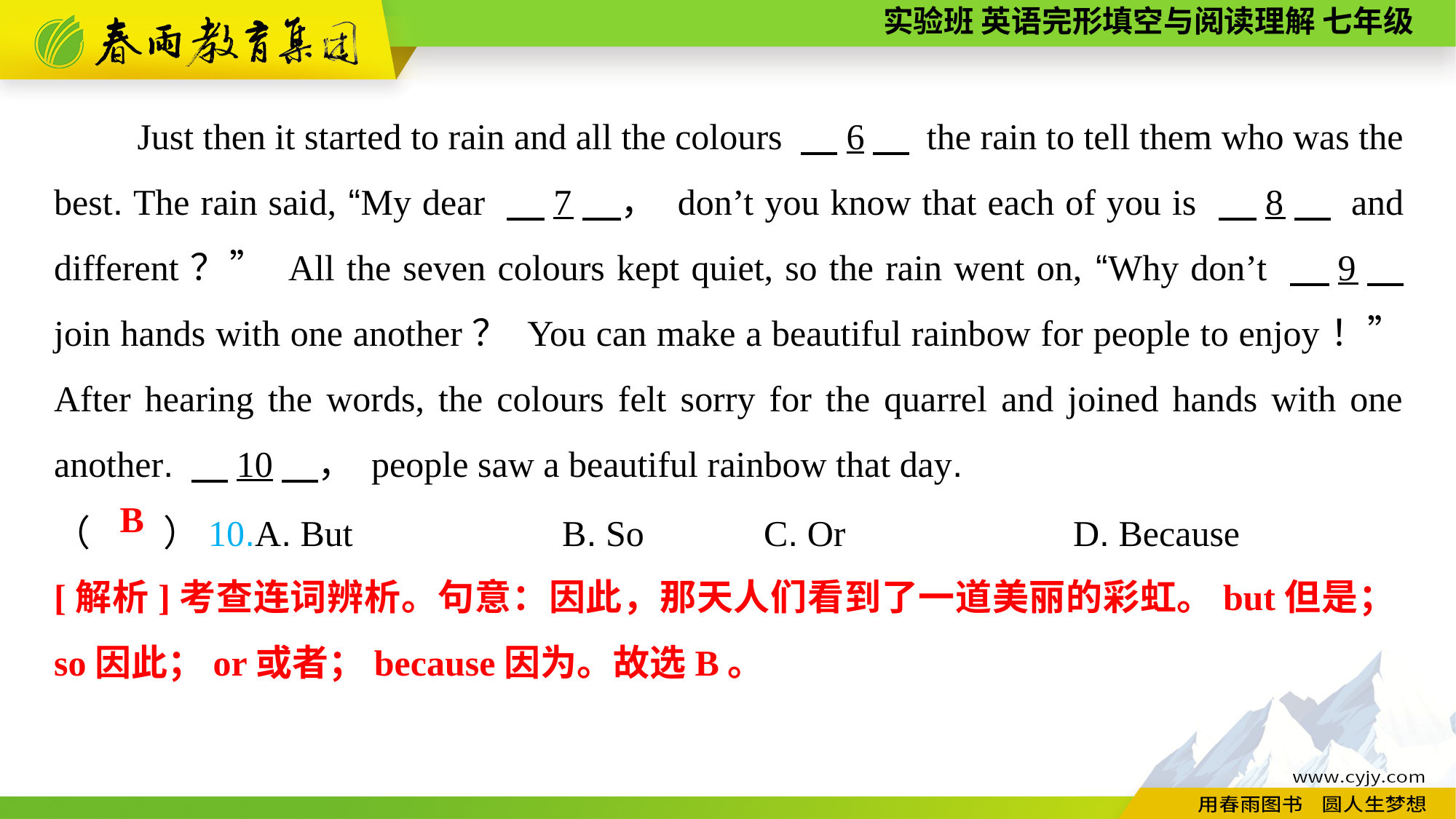

Just then it started to rain and all the colours 　6　 the rain to tell them who was the best. The rain said, “My dear 　7　， don’t you know that each of you is 　8　 and different？” All the seven colours kept quiet, so the rain went on, “Why don’t 　9　 join hands with one another？ You can make a beautiful rainbow for people to enjoy！” After hearing the words, the colours felt sorry for the quarrel and joined hands with one another. 　10　， people saw a beautiful rainbow that day.
（　　）10.A. But                       B. So	      C. Or	                D. Because
B
[解析]考查连词辨析。句意：因此，那天人们看到了一道美丽的彩虹。but但是；so因此；or或者；because因为。故选B。